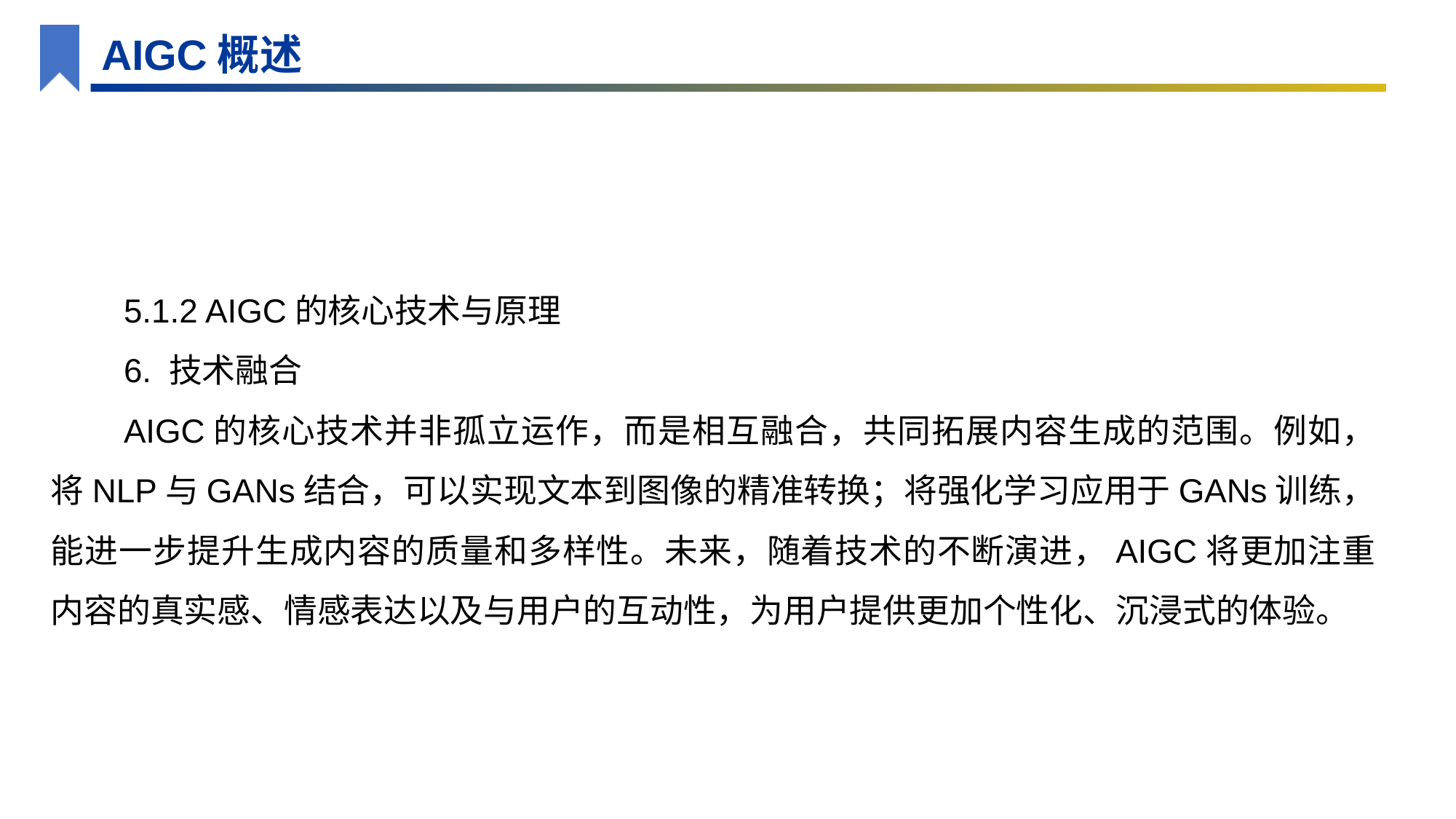

AIGC概述
5.1.2 AIGC的核心技术与原理
6. 技术融合
AIGC的核心技术并非孤立运作，而是相互融合，共同拓展内容生成的范围。例如，将NLP与GANs结合，可以实现文本到图像的精准转换；将强化学习应用于GANs训练，能进一步提升生成内容的质量和多样性。未来，随着技术的不断演进，AIGC将更加注重内容的真实感、情感表达以及与用户的互动性，为用户提供更加个性化、沉浸式的体验。